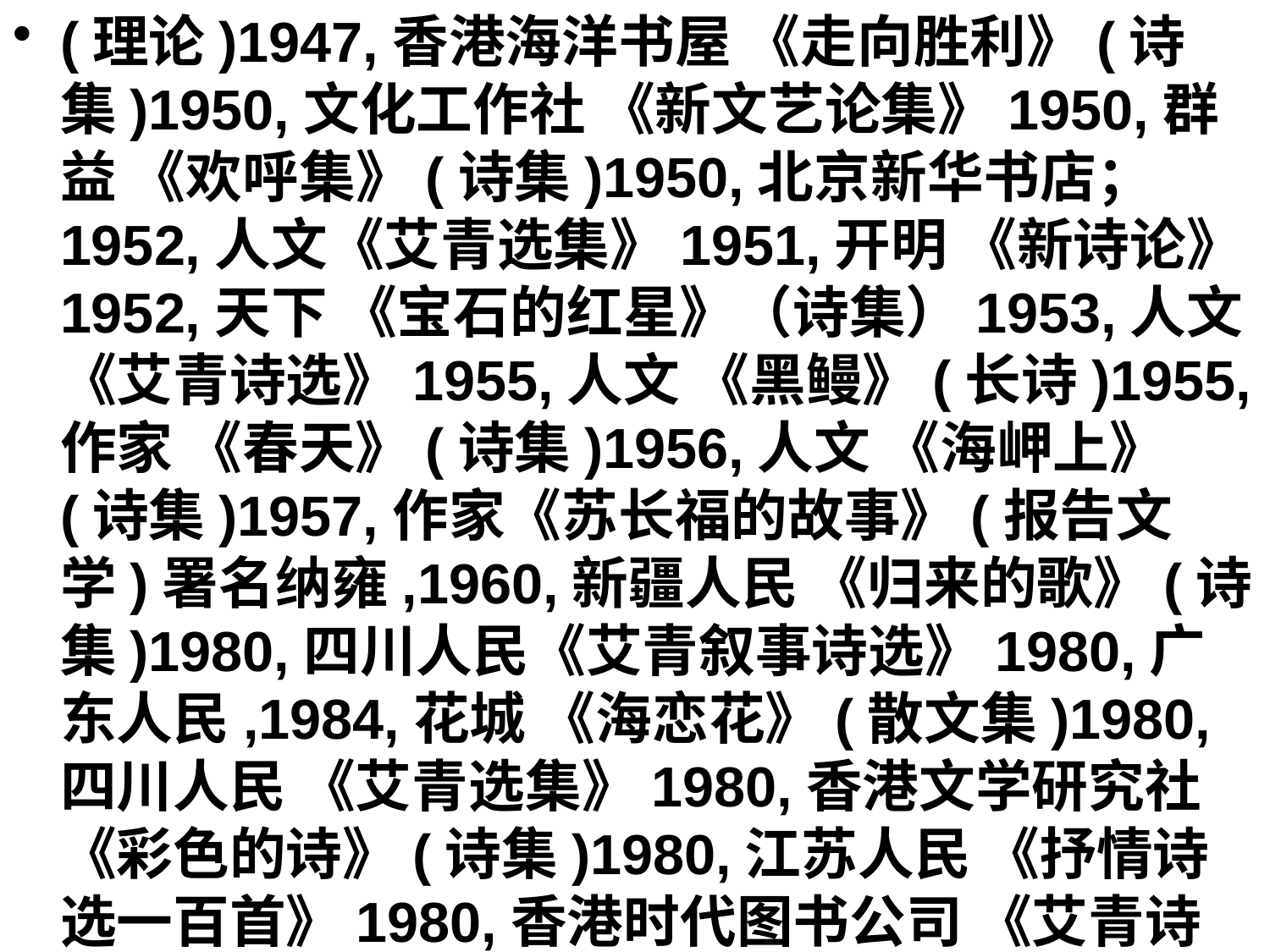

(理论)1947,香港海洋书屋 《走向胜利》(诗集)1950,文化工作社 《新文艺论集》1950,群益 《欢呼集》(诗集)1950,北京新华书店；1952,人文《艾青选集》1951,开明 《新诗论》1952,天下 《宝石的红星》（诗集）1953,人文 《艾青诗选》1955,人文 《黑鳗》(长诗)1955,作家 《春天》(诗集)1956,人文 《海岬上》(诗集)1957,作家《苏长福的故事》(报告文学)署名纳雍,1960,新疆人民 《归来的歌》(诗集)1980,四川人民《艾青叙事诗选》1980,广东人民,1984,花城 《海恋花》(散文集)1980,四川人民 《艾青选集》1980,香港文学研究社 《彩色的诗》(诗集)1980,江苏人民 《抒情诗选一百首》1980,香港时代图书公司 《艾青诗选》1982,外文 《艾青谈诗》